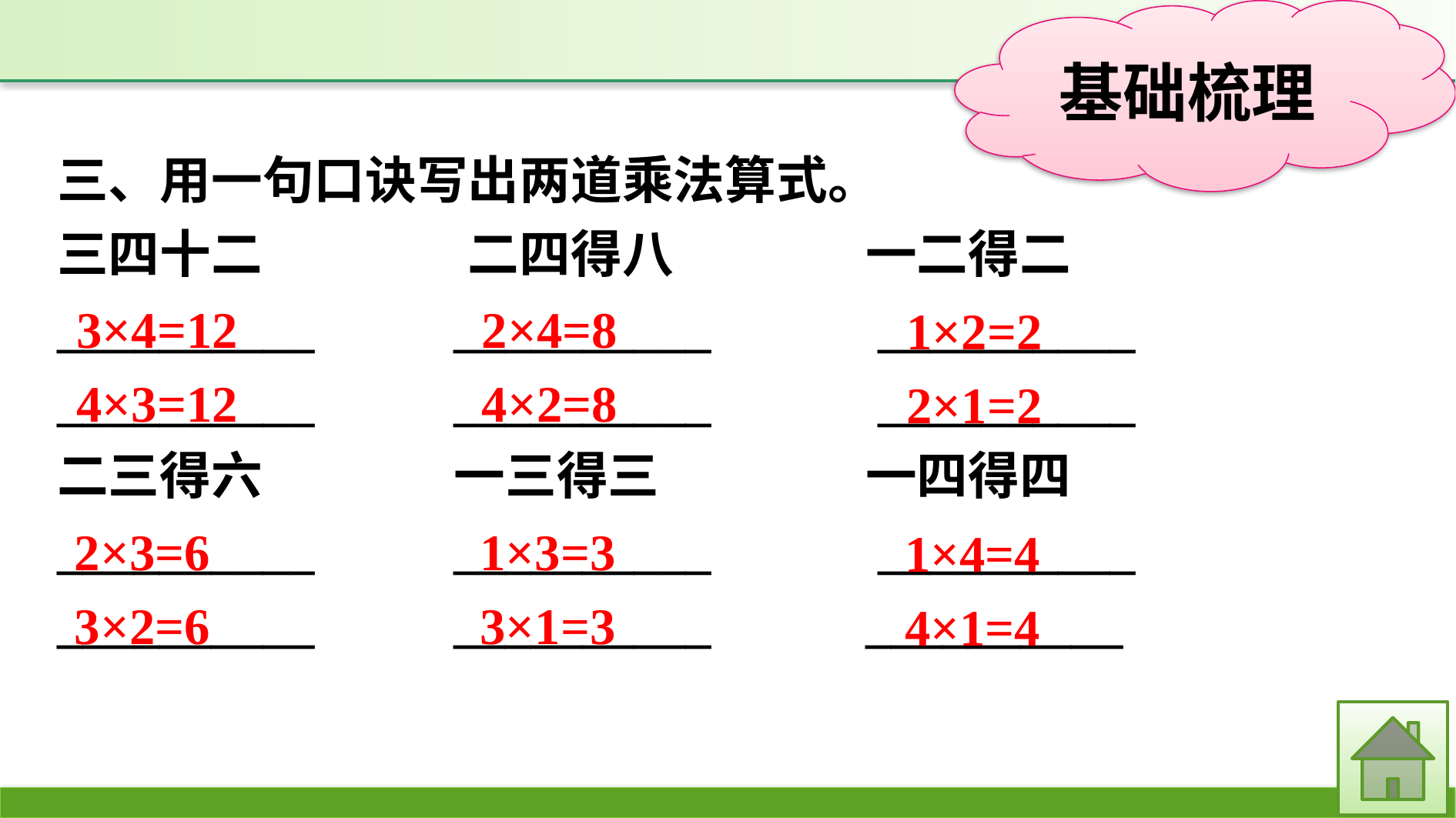

三、用一句口诀写出两道乘法算式。
三四十二　　　　二四得八		一二得二
__________		__________		 __________
__________		__________		 __________
二三得六		一三得三		一四得四
__________		__________		 __________
__________		__________		__________
2×4=8
4×2=8
3×4=12
4×3=12
1×2=2
2×1=2
1×3=3
3×1=3
2×3=6
3×2=6
1×4=4
4×1=4